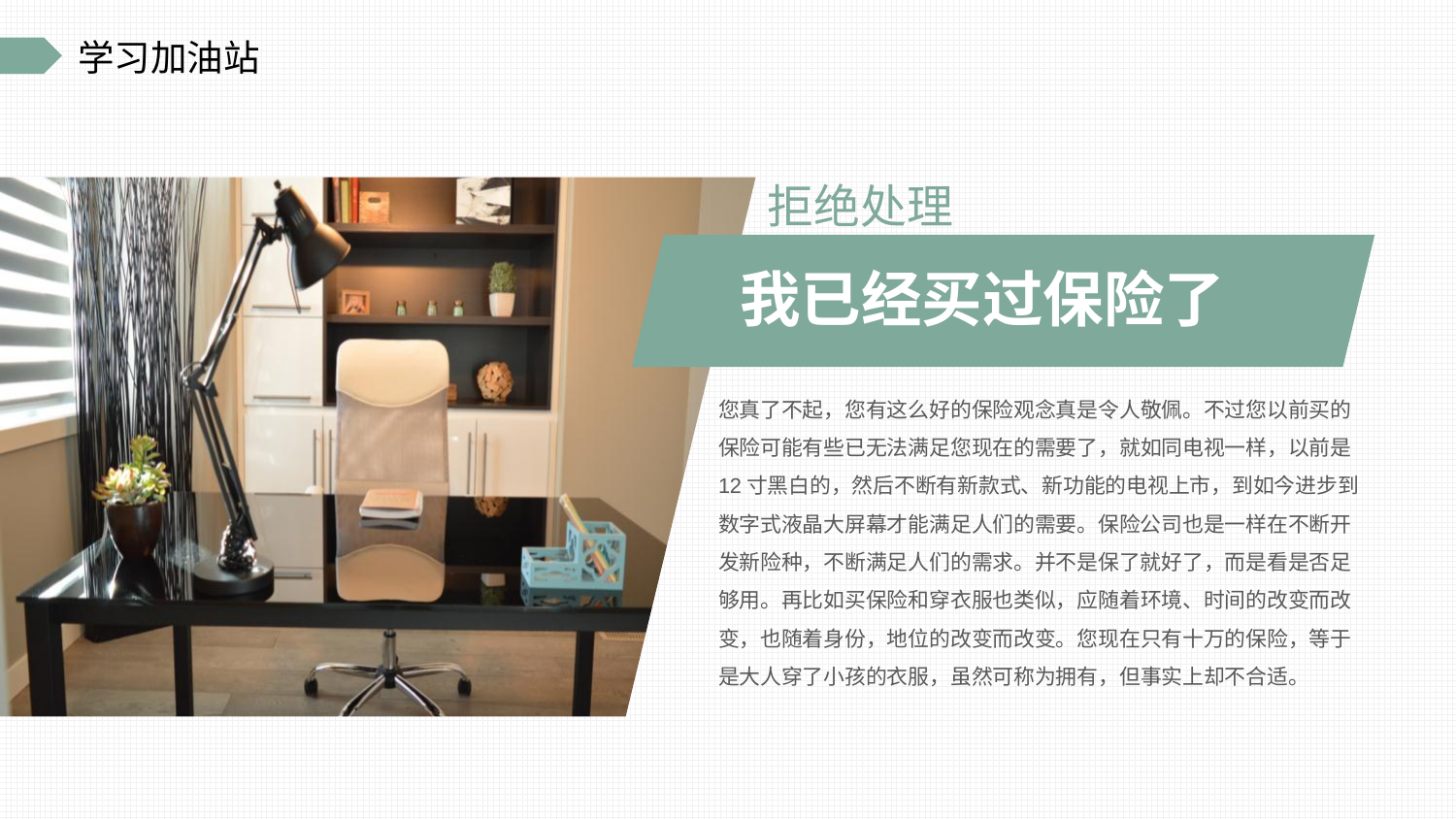

拒绝处理

我已经买过保险了
您真了不起，您有这么好的保险观念真是令人敬佩。不过您以前买的保险可能有些已无法满足您现在的需要了，就如同电视一样，以前是12寸黑白的，然后不断有新款式、新功能的电视上市，到如今进步到数字式液晶大屏幕才能满足人们的需要。保险公司也是一样在不断开发新险种，不断满足人们的需求。并不是保了就好了，而是看是否足够用。再比如买保险和穿衣服也类似，应随着环境、时间的改变而改变，也随着身份，地位的改变而改变。您现在只有十万的保险，等于是大人穿了小孩的衣服，虽然可称为拥有，但事实上却不合适。